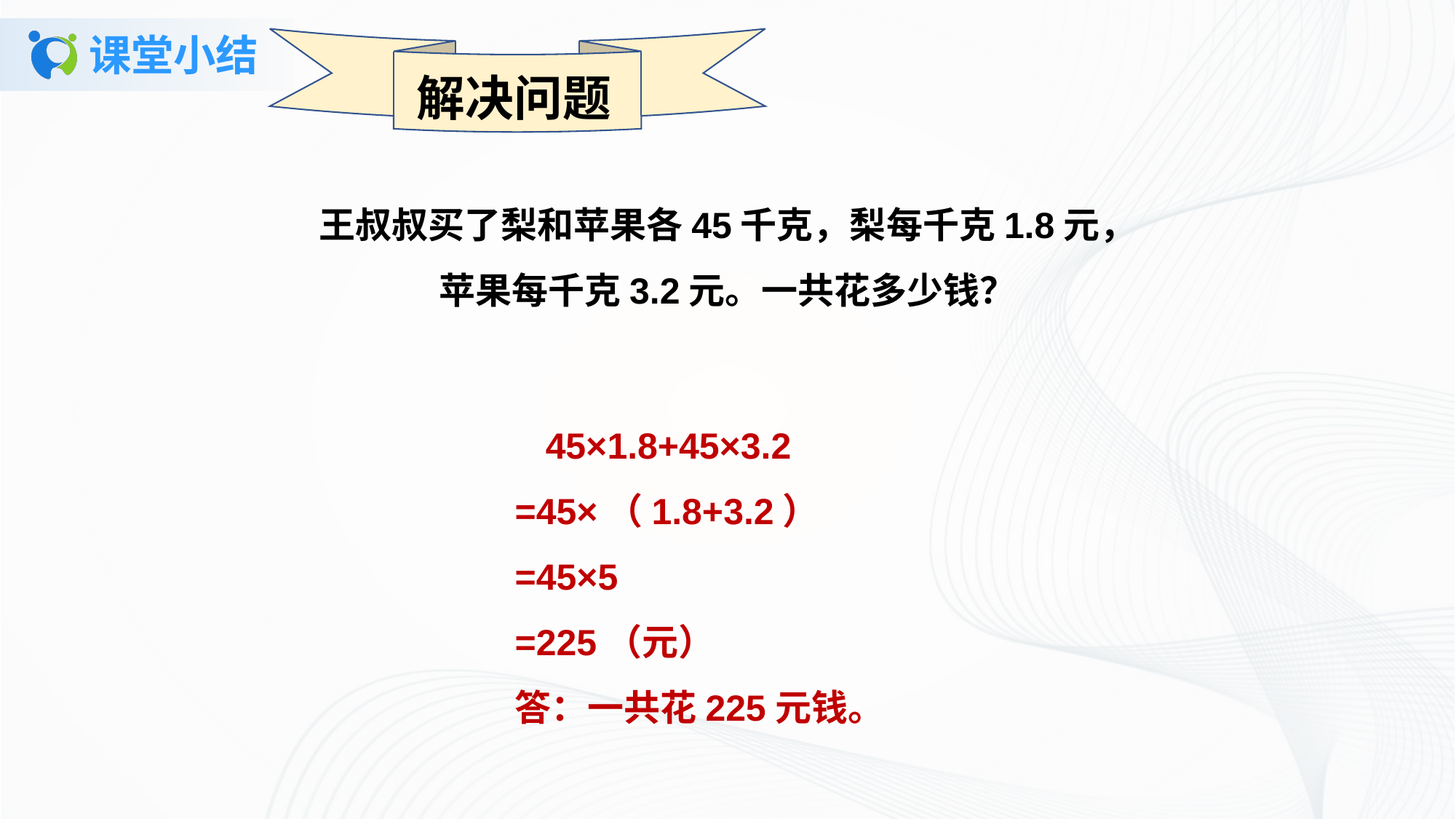

# 课堂小结
解决问题
王叔叔买了梨和苹果各45千克，梨每千克1.8元，苹果每千克3.2元。一共花多少钱？
   45×1.8+45×3.2
=45×（1.8+3.2）
=45×5
=225（元）
答：一共花225元钱。